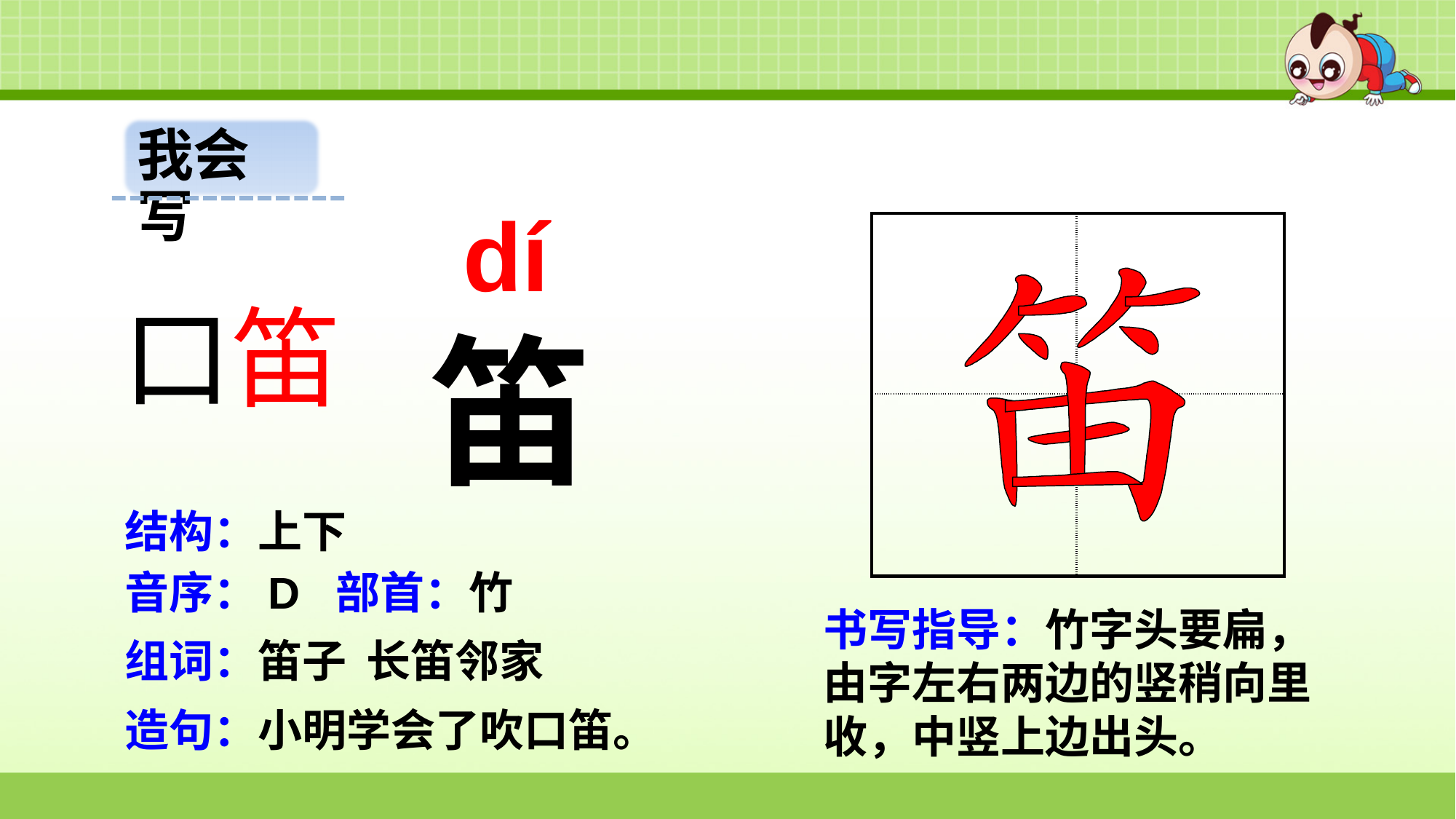

我会写

dí
|  |  |
| --- | --- |
|  |  |

口笛

笛

结构：上下
音序：D  部首：竹
书写指导：竹字头要扁，由字左右两边的竖稍向里收，中竖上边出头。
组词：笛子  长笛邻家
造句：小明学会了吹口笛。